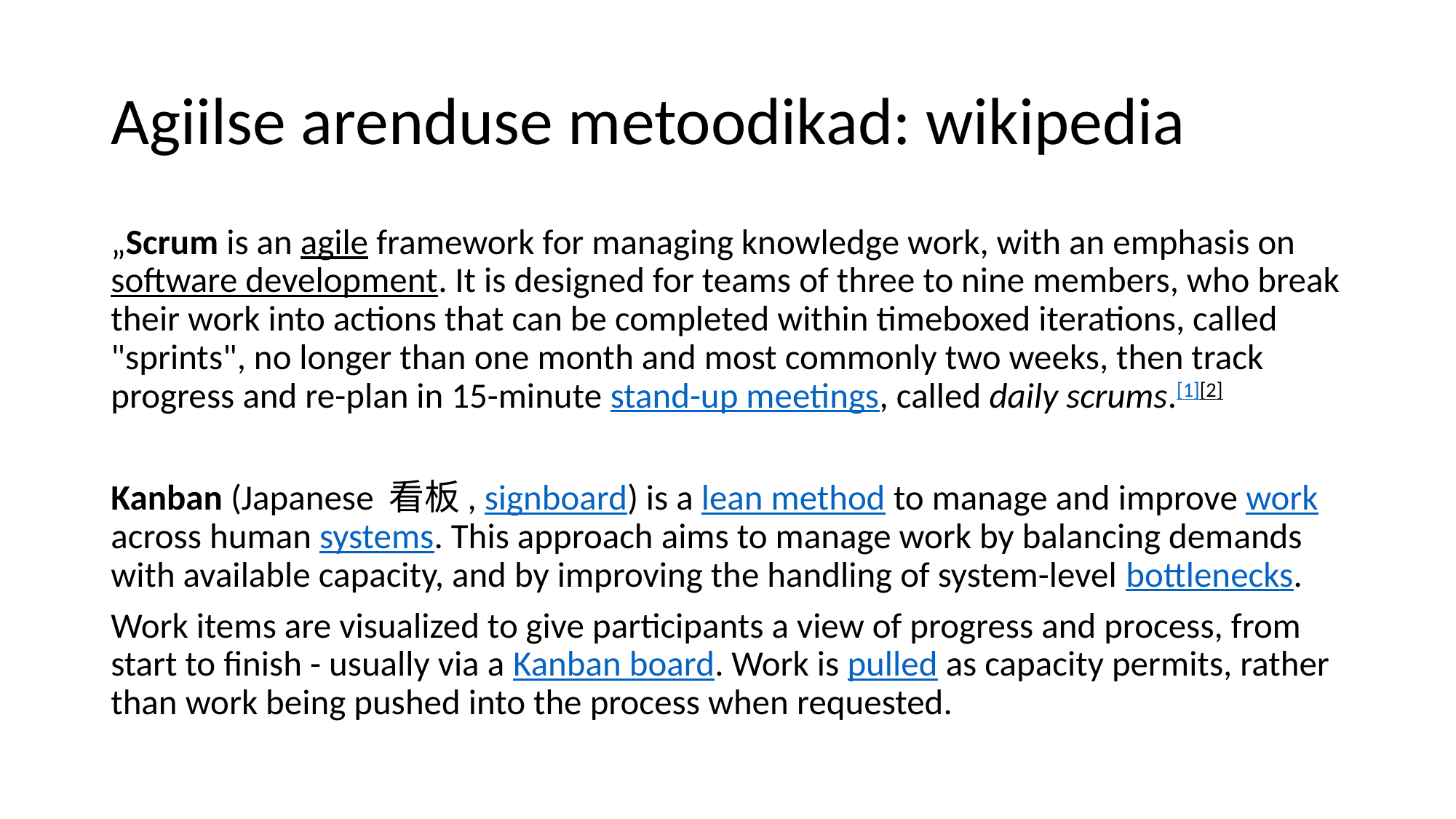

# Agiilse arenduse metoodikad: wikipedia
„Scrum is an agile framework for managing knowledge work, with an emphasis on software development. It is designed for teams of three to nine members, who break their work into actions that can be completed within timeboxed iterations, called "sprints", no longer than one month and most commonly two weeks, then track progress and re-plan in 15-minute stand-up meetings, called daily scrums.[1][2]

Kanban (Japanese 看板, signboard) is a lean method to manage and improve work across human systems. This approach aims to manage work by balancing demands with available capacity, and by improving the handling of system-level bottlenecks.
Work items are visualized to give participants a view of progress and process, from start to finish - usually via a Kanban board. Work is pulled as capacity permits, rather than work being pushed into the process when requested.